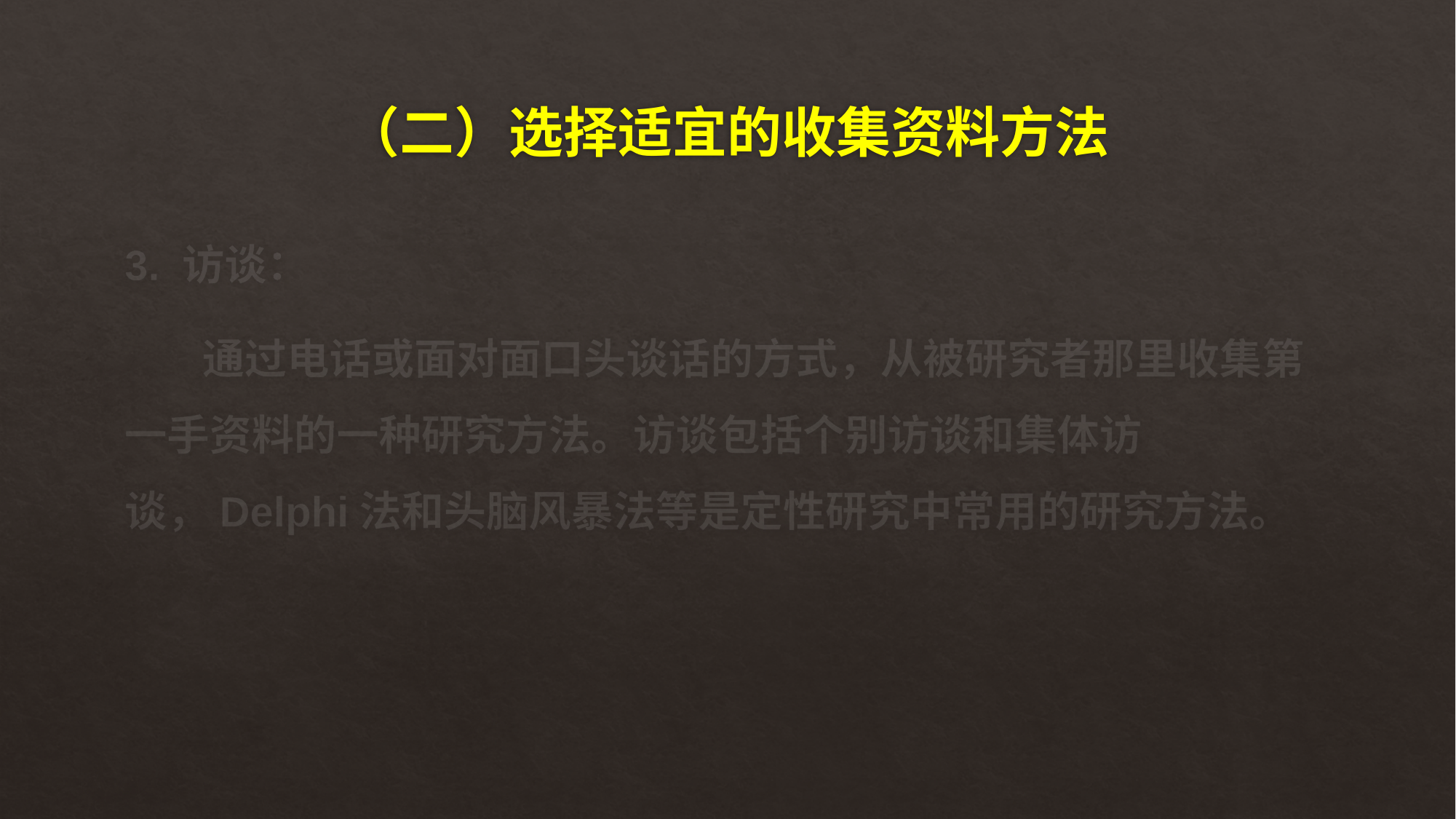

# （二）选择适宜的收集资料方法
3. 访谈：
       通过电话或面对面口头谈话的方式，从被研究者那里收集第一手资料的一种研究方法。访谈包括个别访谈和集体访谈，Delphi法和头脑风暴法等是定性研究中常用的研究方法。